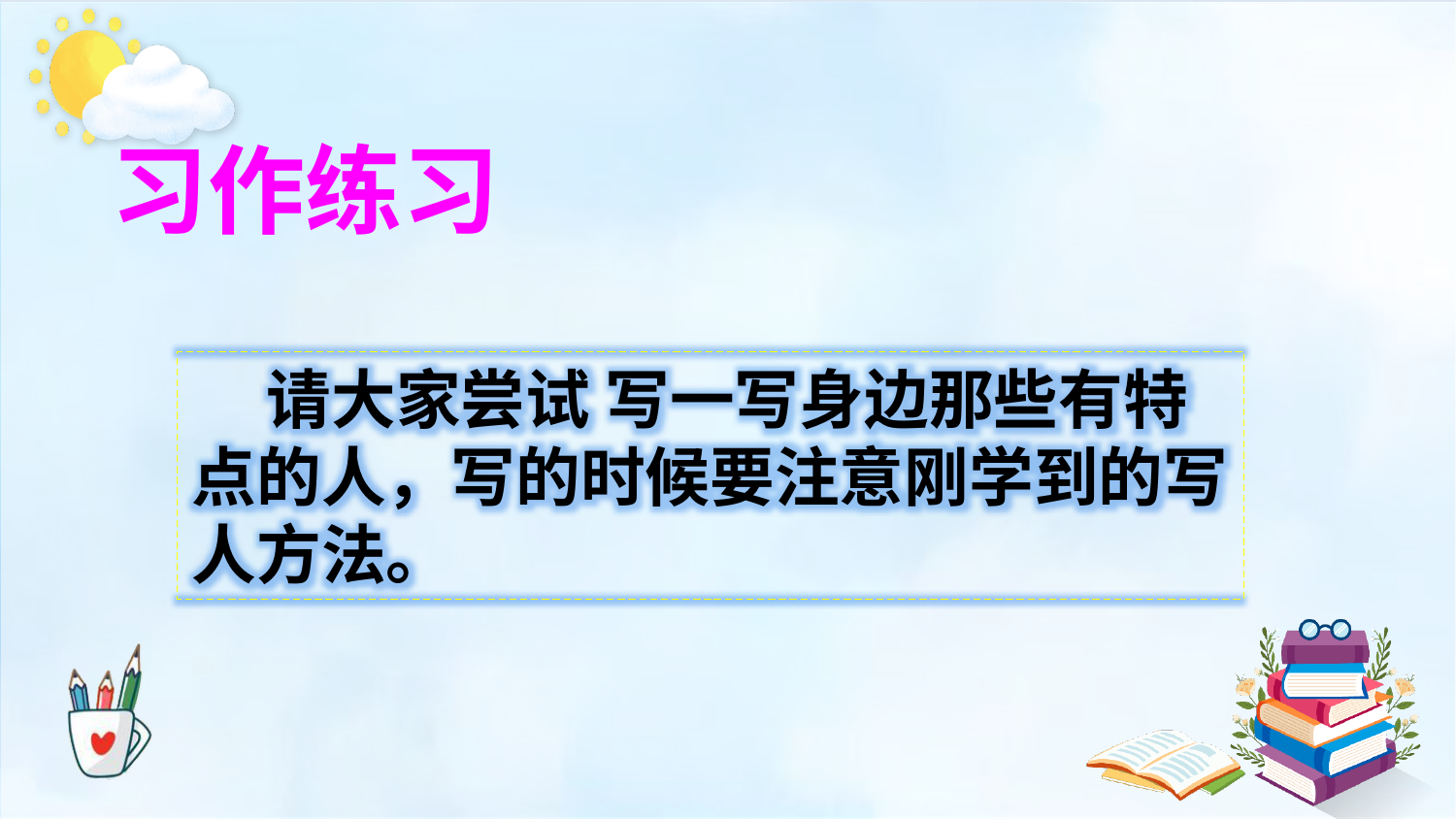

习作练习

    请大家尝试 写一写身边那些有特点的人，写的时候要注意刚学到的写人方法。